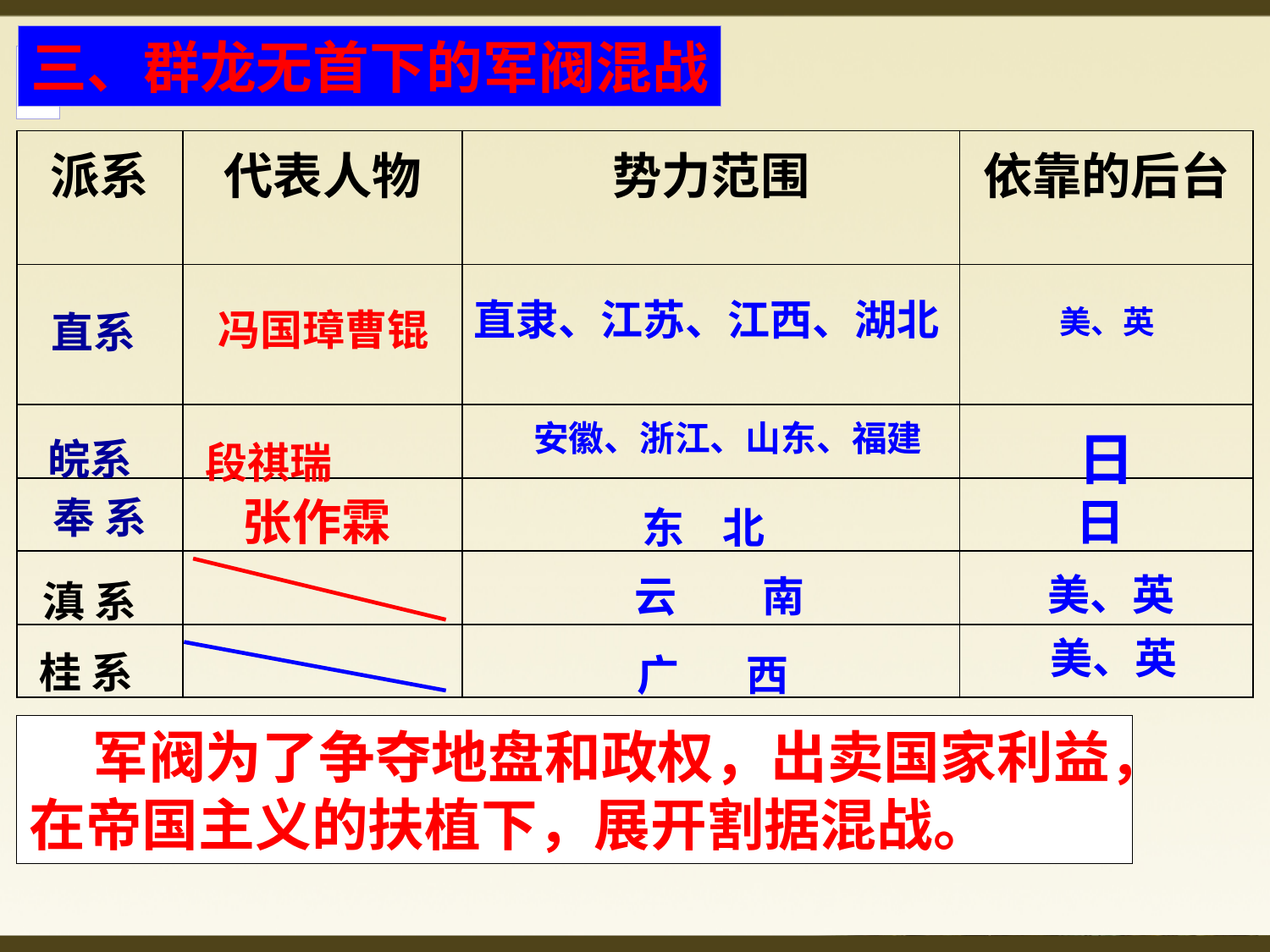

三、群龙无首下的军阀混战

| 派系 | 代表人物 | 势力范围 | 依靠的后台 |
| --- | --- | --- | --- |
|  |  |  |  |
|  |  |  |  |
|  |  |  |  |
|  |  |  |  |
|  |  |  |  |
直隶、江苏、江西、湖北
美、英
冯国璋曹锟
直系
安徽、浙江、山东、福建
日
皖系
段祺瑞
奉 系
张作霖
日
东    北
美、英
云         南
滇 系
美、英
桂 系
广       西
军阀为了争夺地盘和政权，出卖国家利益，在帝国主义的扶植下，展开割据混战。